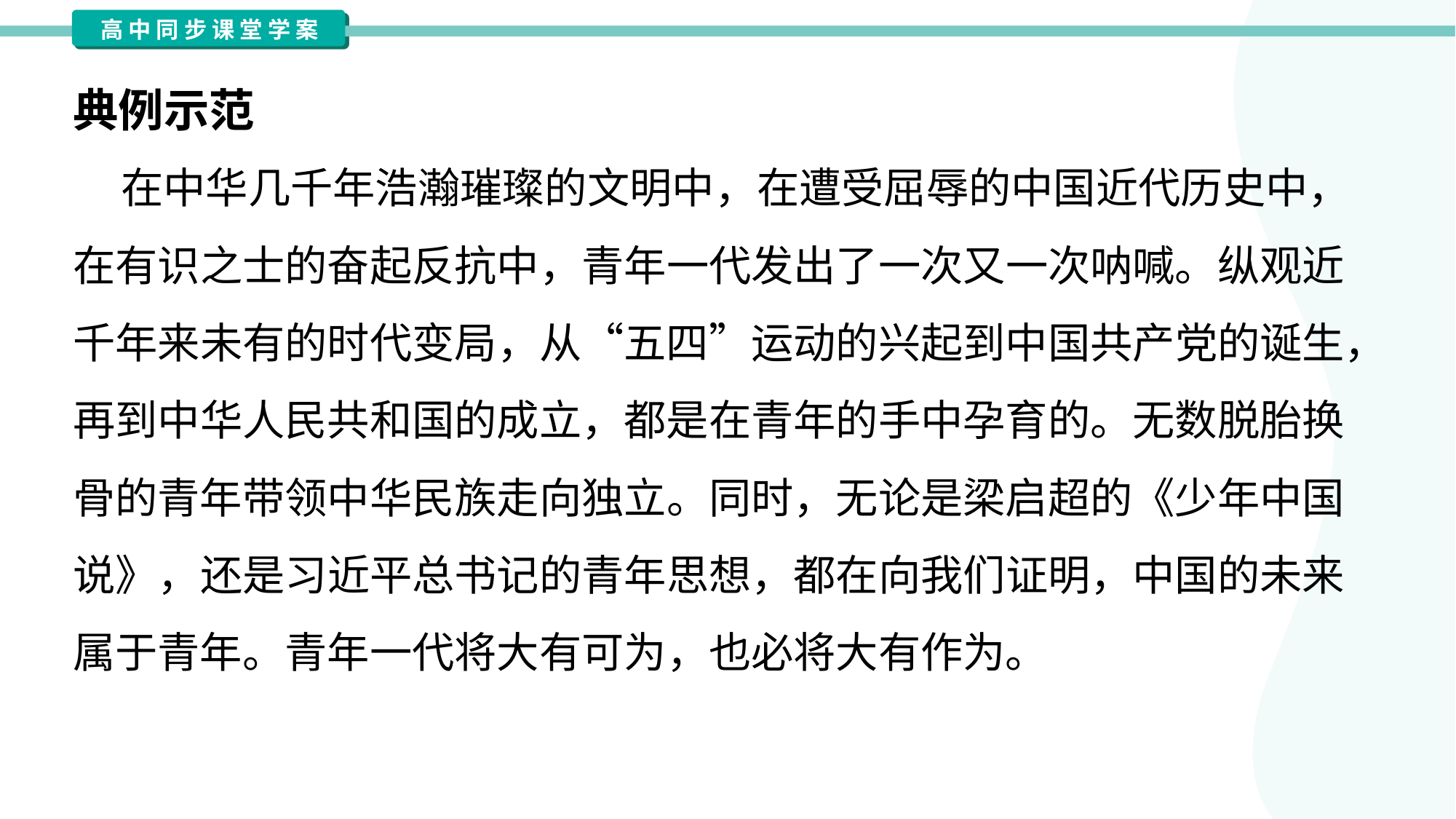

典例示范
    在中华几千年浩瀚璀璨的文明中，在遭受屈辱的中国近代历史中，
在有识之士的奋起反抗中，青年一代发出了一次又一次呐喊。纵观近
千年来未有的时代变局，从“五四”运动的兴起到中国共产党的诞生，
再到中华人民共和国的成立，都是在青年的手中孕育的。无数脱胎换
骨的青年带领中华民族走向独立。同时，无论是梁启超的《少年中国
说》，还是习近平总书记的青年思想，都在向我们证明，中国的未来
属于青年。青年一代将大有可为，也必将大有作为。